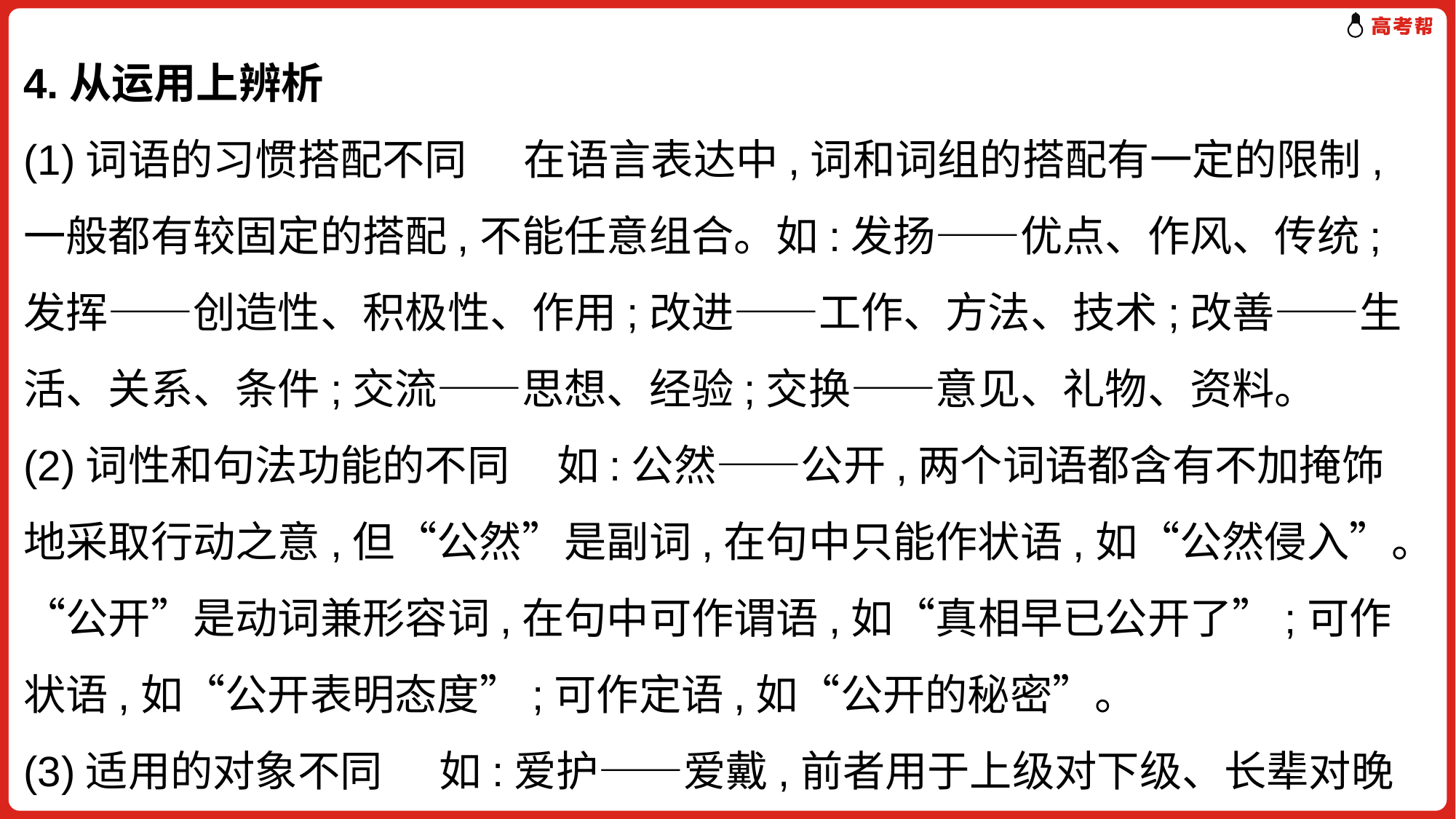

4.从运用上辨析
(1)词语的习惯搭配不同      在语言表达中,词和词组的搭配有一定的限制,一般都有较固定的搭配,不能任意组合。如:发扬——优点、作风、传统;发挥——创造性、积极性、作用;改进——工作、方法、技术;改善——生活、关系、条件;交流——思想、经验;交换——意见、礼物、资料。
(2)词性和句法功能的不同     如:公然——公开,两个词语都含有不加掩饰地采取行动之意,但“公然”是副词,在句中只能作状语,如“公然侵入”。“公开”是动词兼形容词,在句中可作谓语,如“真相早已公开了”;可作状语,如“公开表明态度”;可作定语,如“公开的秘密”。
(3)适用的对象不同      如:爱护——爱戴,前者用于上级对下级、长辈对晚辈